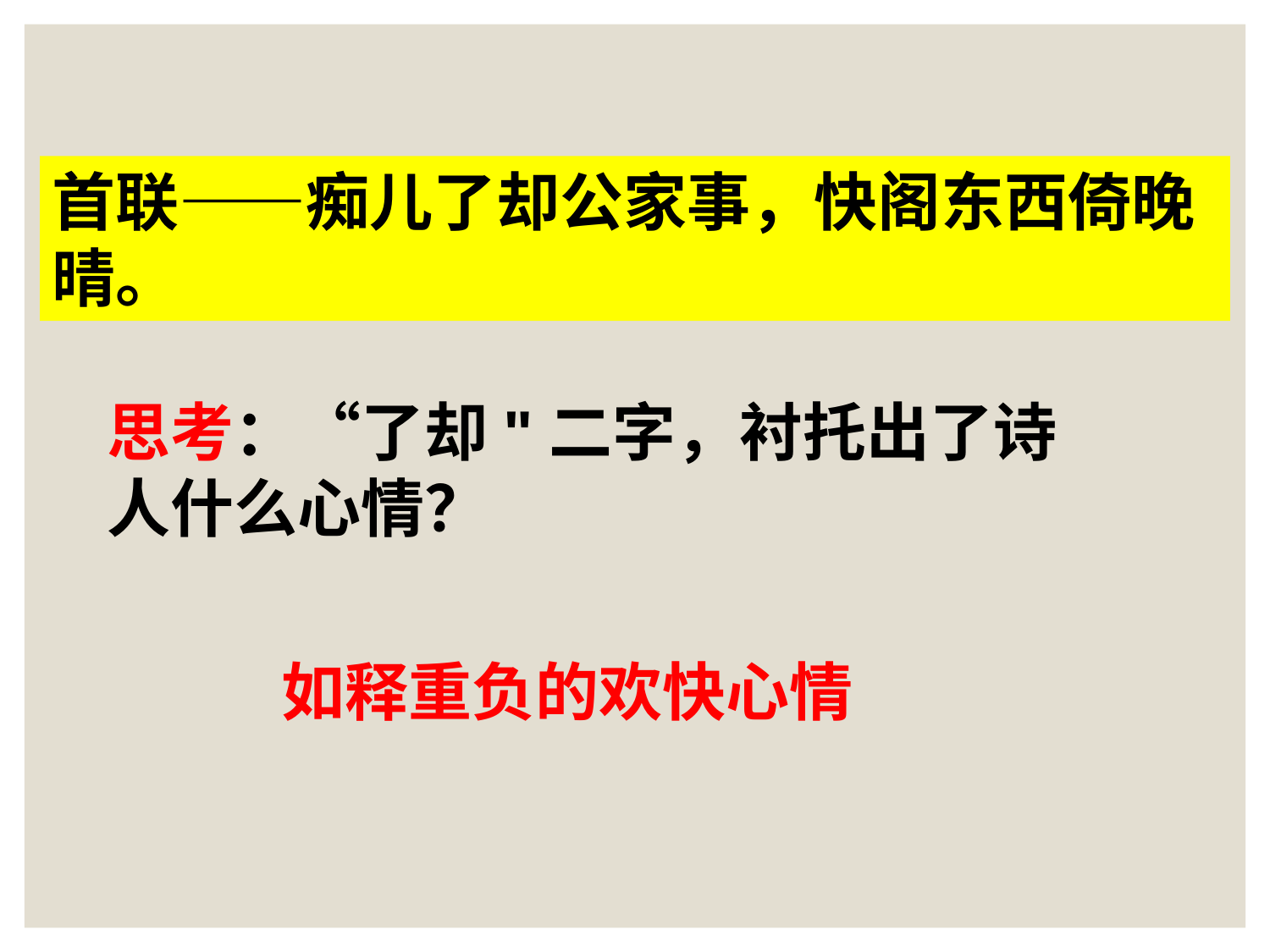

首联——痴儿了却公家事，快阁东西倚晚晴。
思考：“了却"二字，衬托出了诗人什么心情？
如释重负的欢快心情